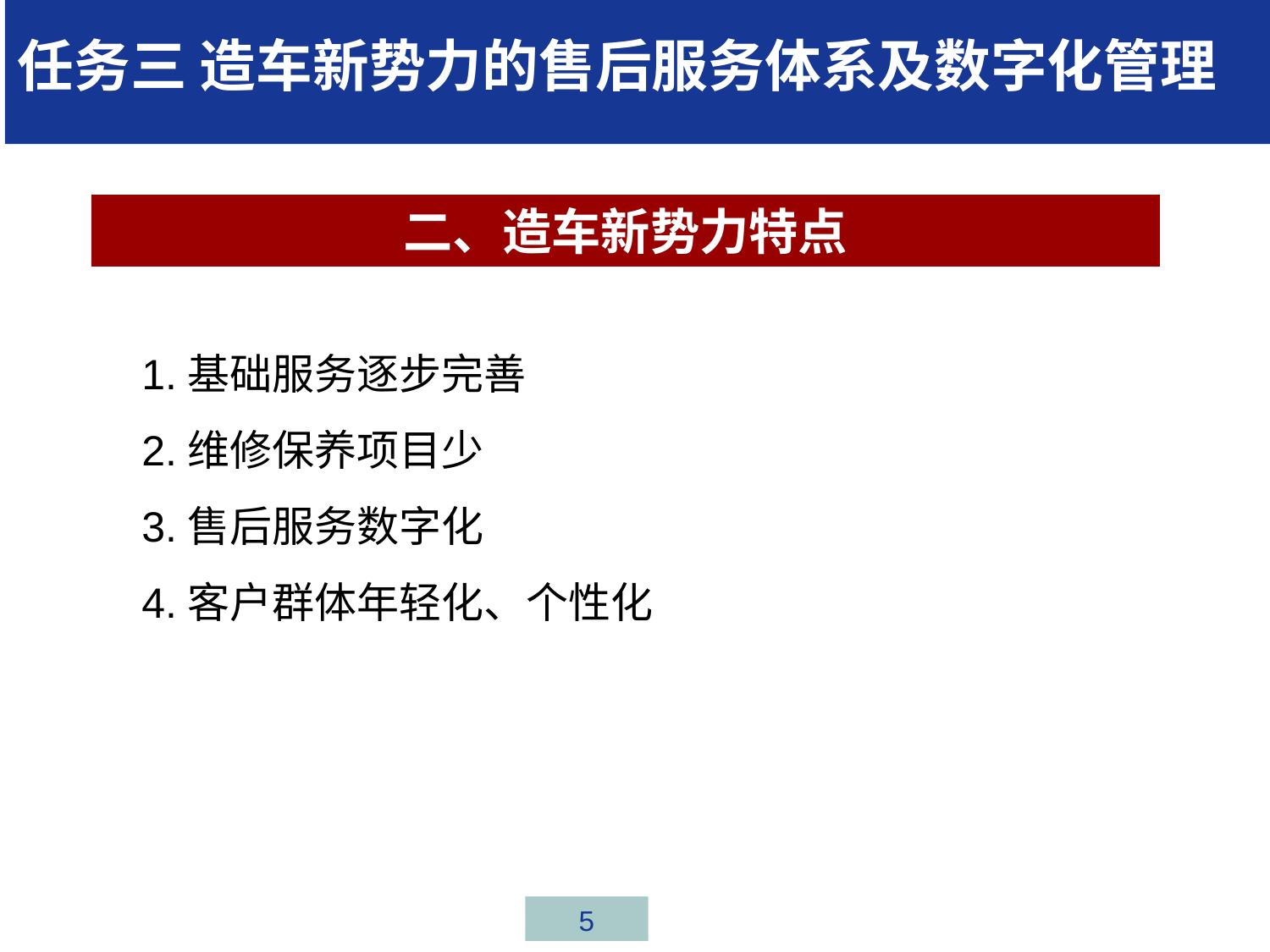

# 任务三 造车新势力的售后服务体系及数字化管理
二、造车新势力特点
1.基础服务逐步完善
2.维修保养项目少
3.售后服务数字化
4.客户群体年轻化、个性化

5